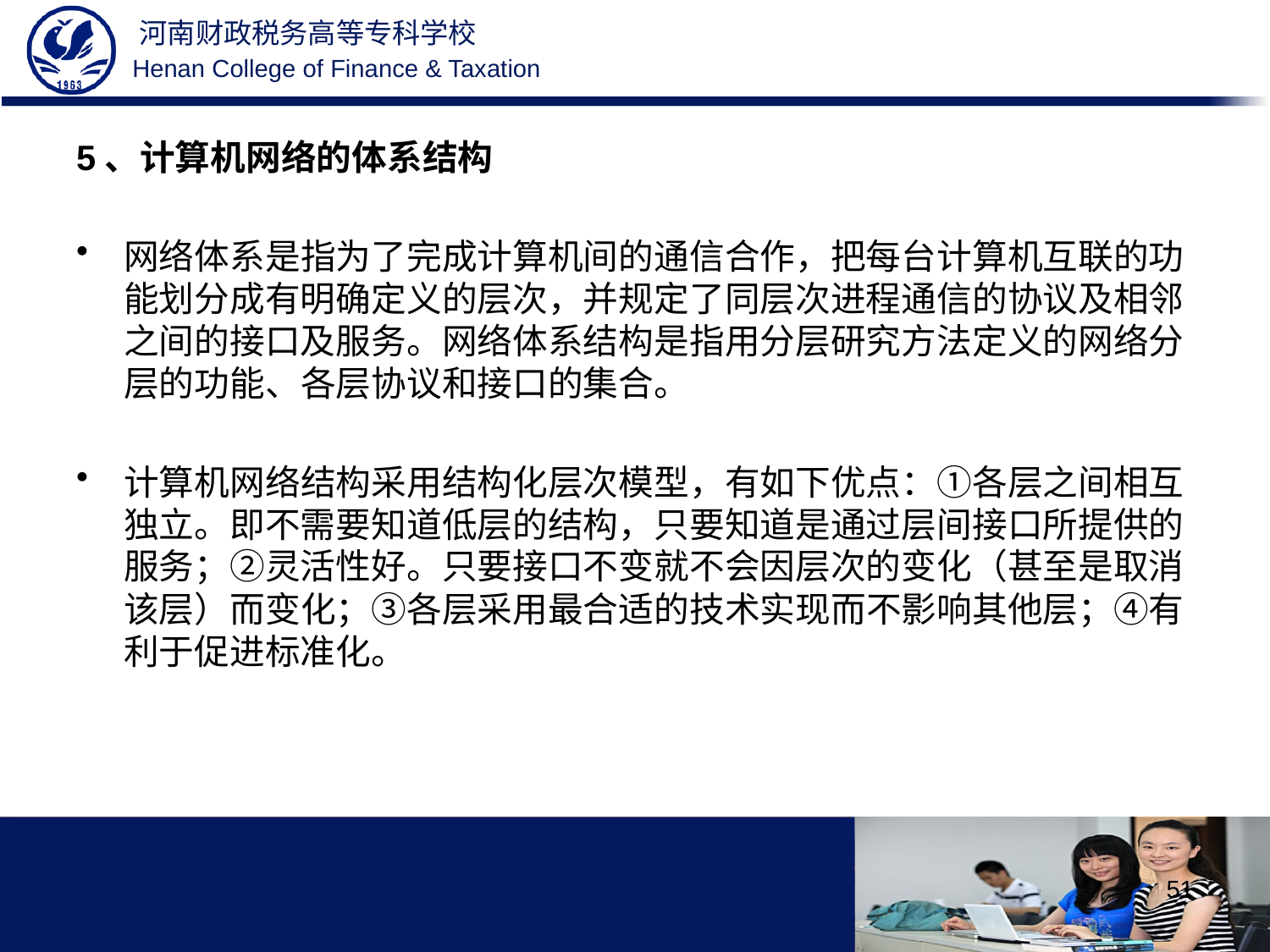

5、计算机网络的体系结构

网络体系是指为了完成计算机间的通信合作，把每台计算机互联的功能划分成有明确定义的层次，并规定了同层次进程通信的协议及相邻之间的接口及服务。网络体系结构是指用分层研究方法定义的网络分层的功能、各层协议和接口的集合。

计算机网络结构采用结构化层次模型，有如下优点：①各层之间相互独立。即不需要知道低层的结构，只要知道是通过层间接口所提供的服务；②灵活性好。只要接口不变就不会因层次的变化（甚至是取消该层）而变化；③各层采用最合适的技术实现而不影响其他层；④有利于促进标准化。

51